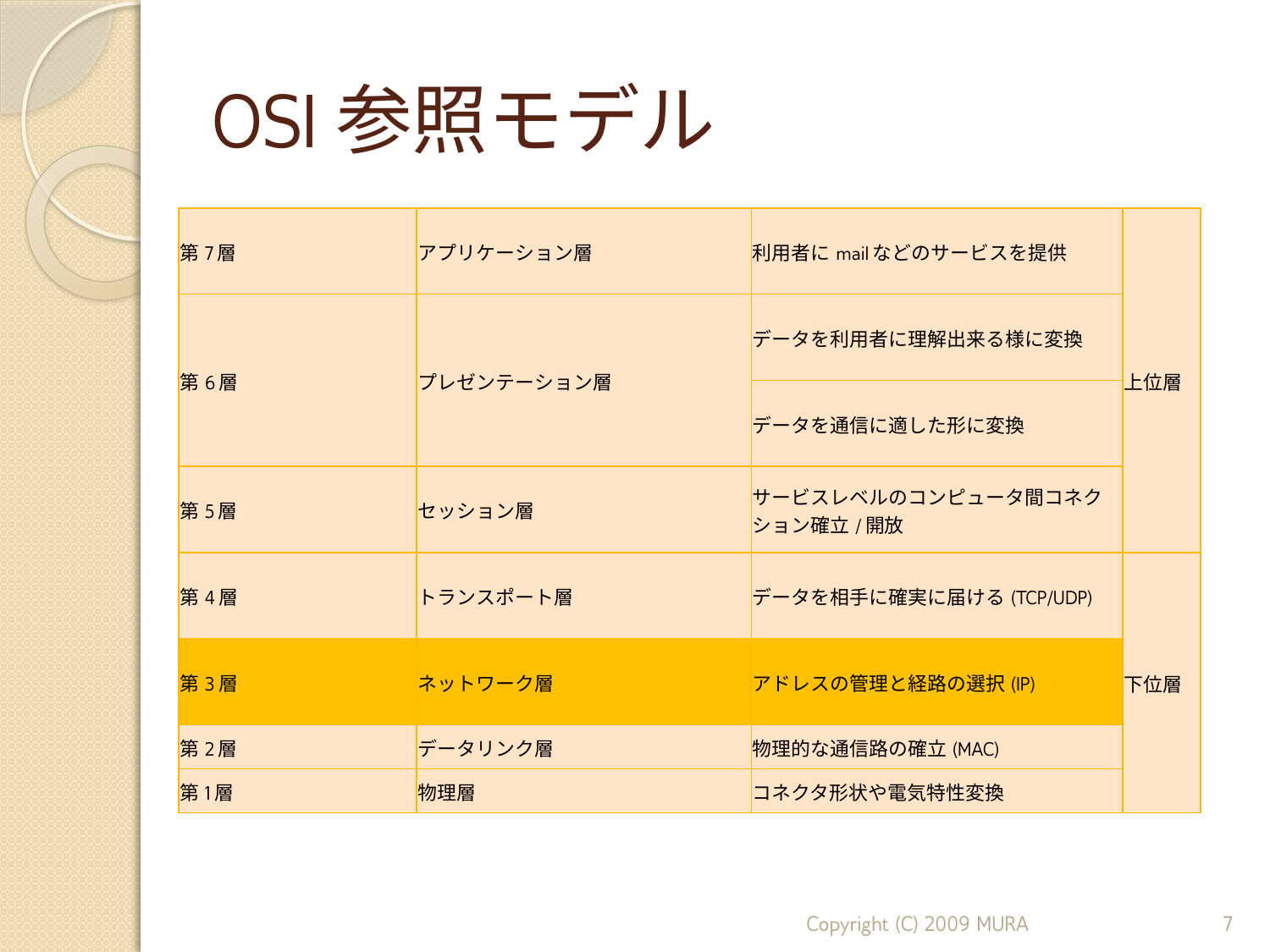

# OSI参照モデル
| 第7層 | アプリケーション層 | 利用者にmailなどのサービスを提供 | 上位層 |
| --- | --- | --- | --- |
| 第6層 | プレゼンテーション層 | データを利用者に理解出来る様に変換 |  |
|  |  | データを通信に適した形に変換 |  |
| 第5層 | セッション層 | サービスレベルのコンピュータ間コネクション確立/開放 |  |
| 第4層 | トランスポート層 | データを相手に確実に届ける(TCP/UDP) | 下位層 |
| 第3層 | ネットワーク層 | アドレスの管理と経路の選択(IP) |  |
| 第2層 | データリンク層 | 物理的な通信路の確立(MAC) |  |
| 第1層 | 物理層 | コネクタ形状や電気特性変換 |  |
Copyright (C) 2009 MURA
7